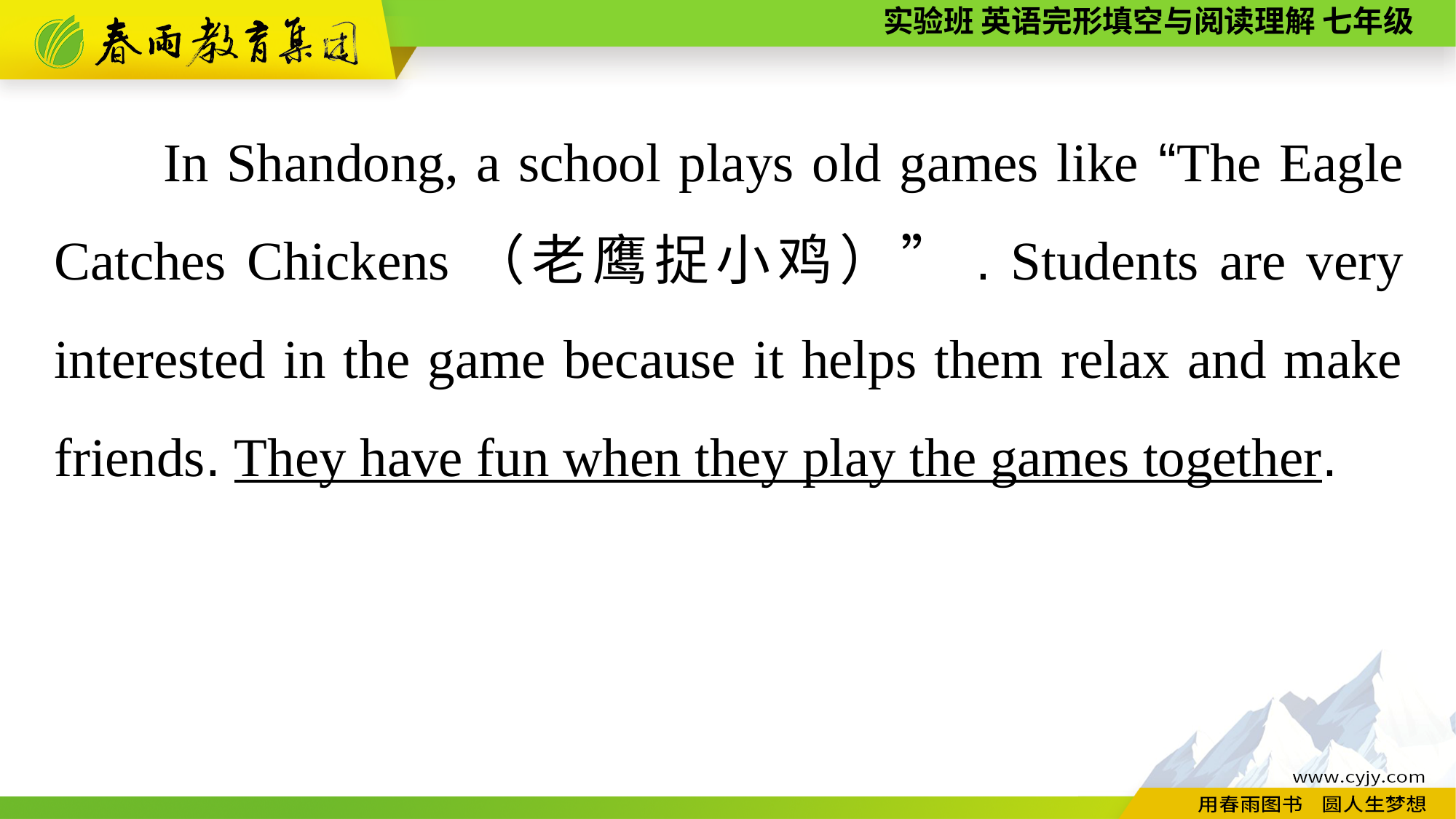

In Shandong, a school plays old games like “The Eagle Catches Chickens（老鹰捉小鸡）”. Students are very interested in the game because it helps them relax and make friends. They have fun when they play the games together.